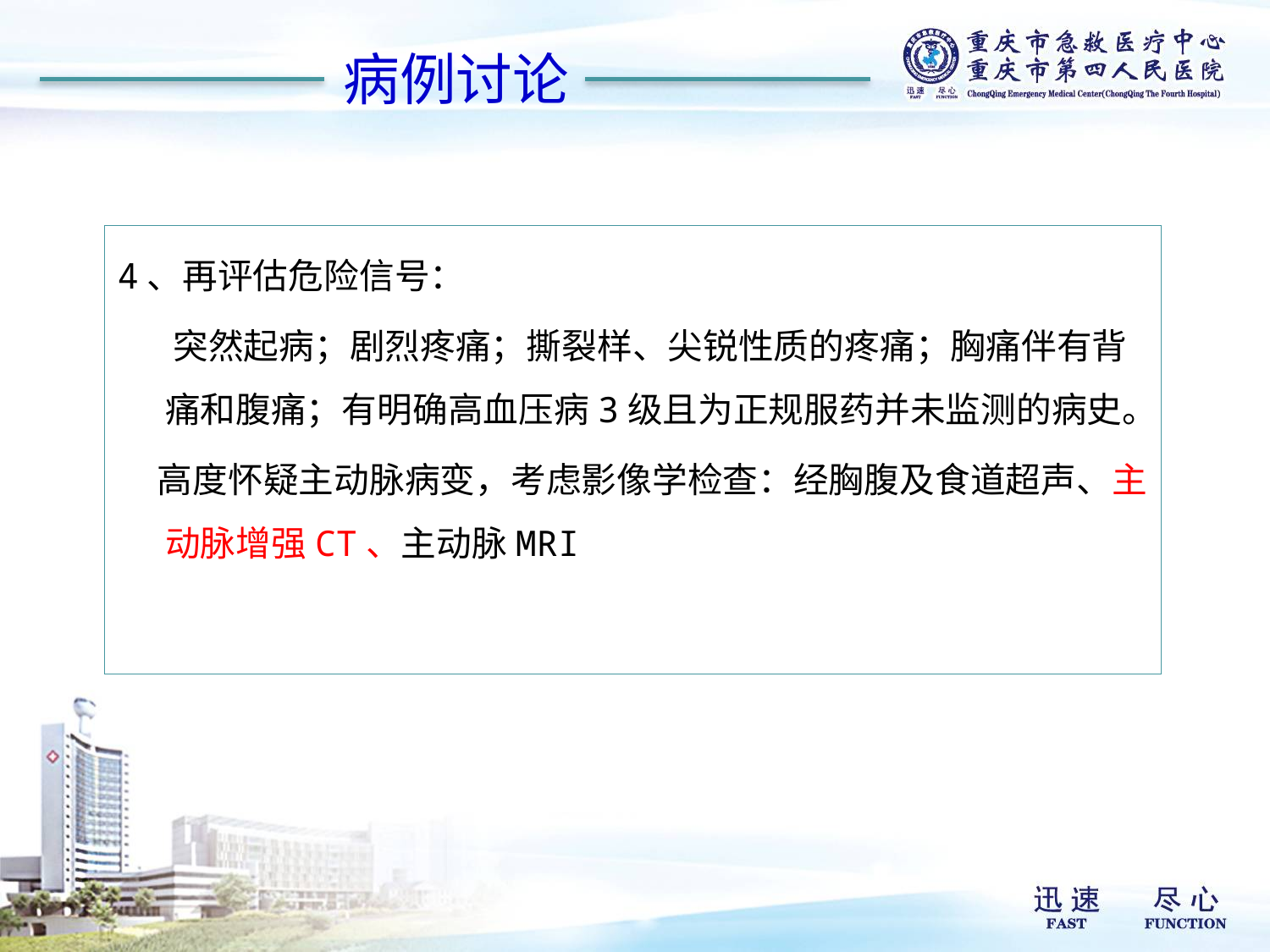

病例讨论
4、再评估危险信号：
      突然起病；剧烈疼痛；撕裂样、尖锐性质的疼痛；胸痛伴有背痛和腹痛；有明确高血压病3级且为正规服药并未监测的病史。
    高度怀疑主动脉病变，考虑影像学检查：经胸腹及食道超声、主动脉增强CT、主动脉MRI